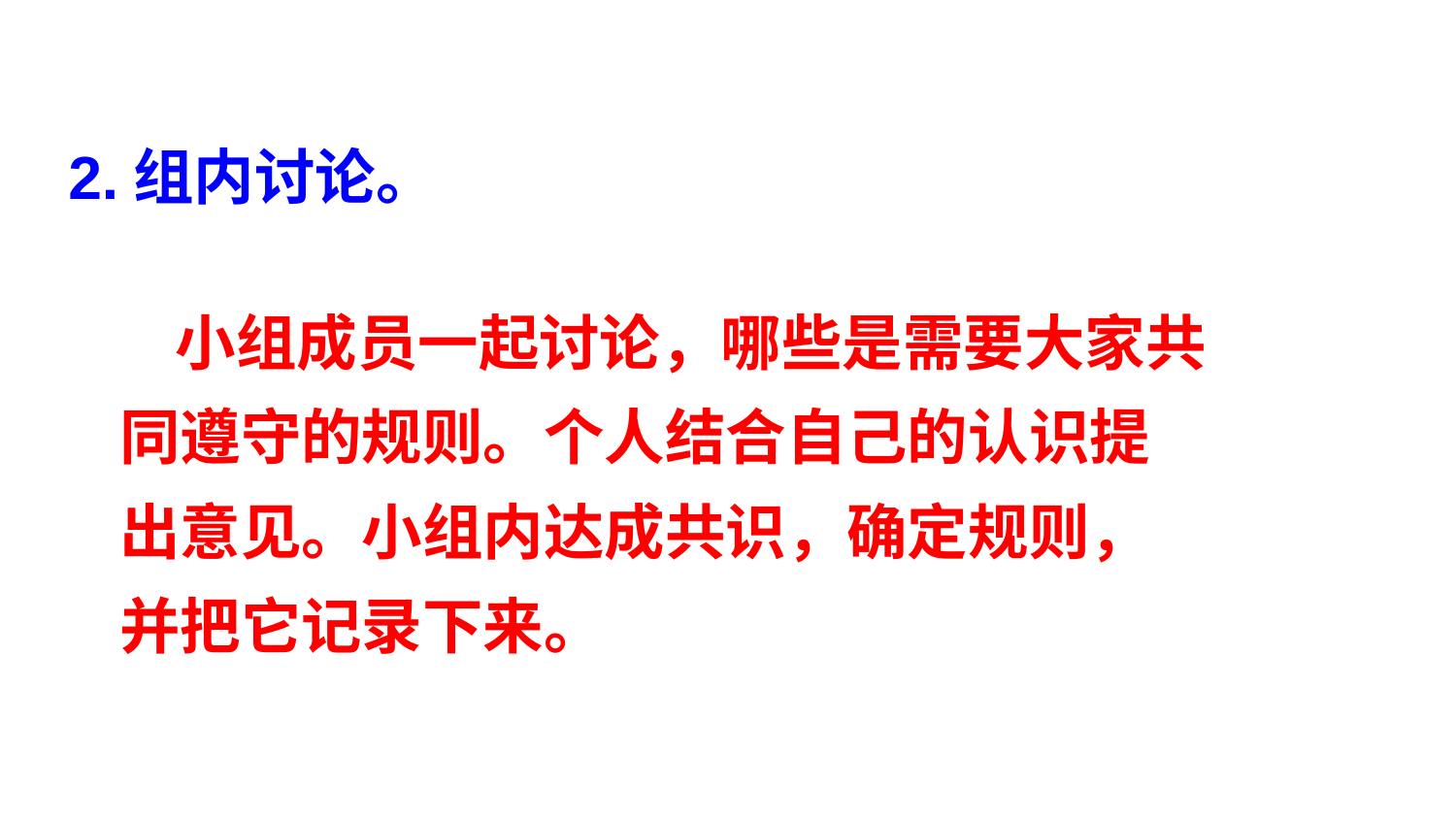

2.组内讨论。
   小组成员一起讨论，哪些是需要大家共同遵守的规则。个人结合自己的认识提出意见。小组内达成共识，确定规则，并把它记录下来。